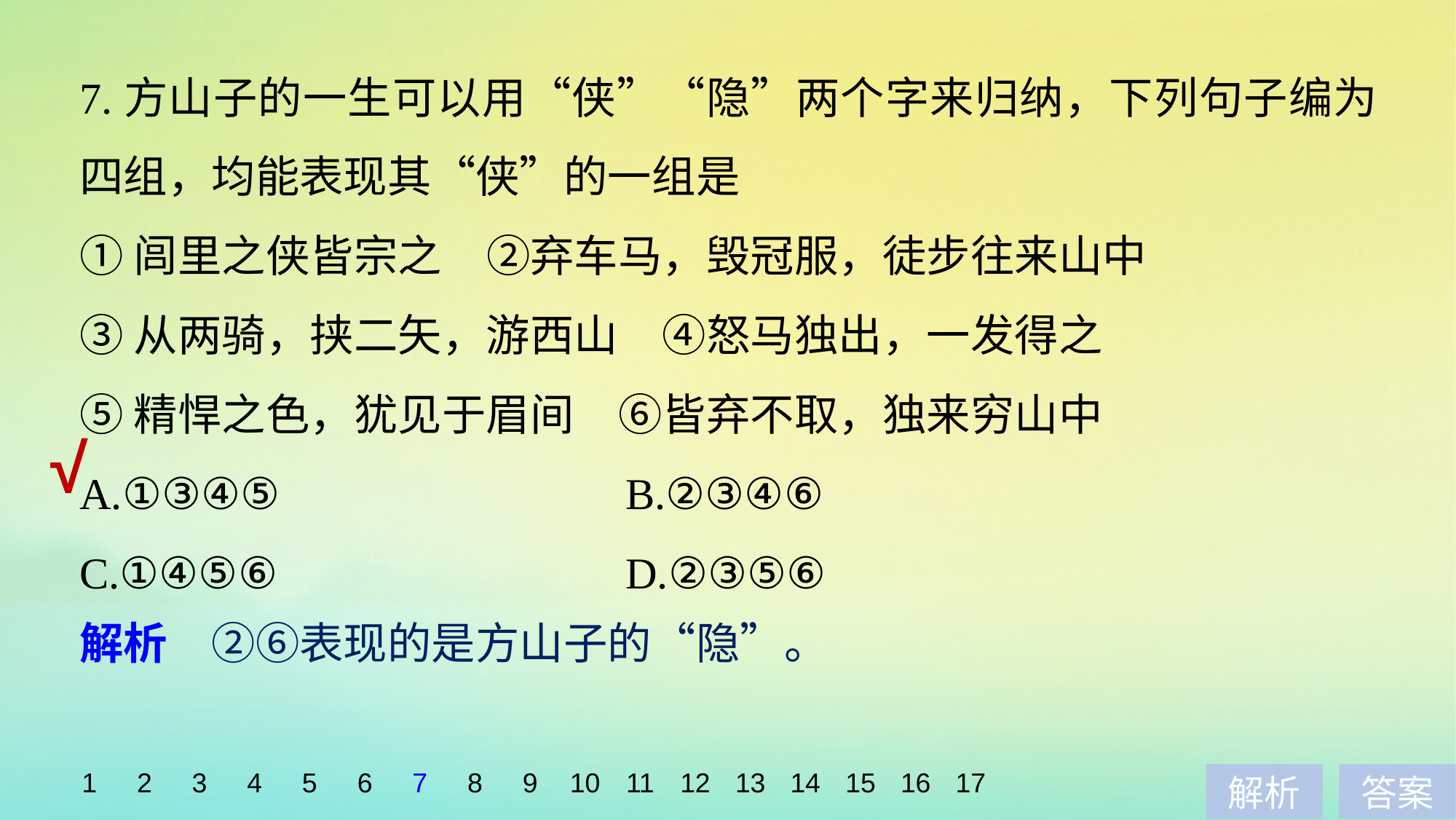

7.方山子的一生可以用“侠”“隐”两个字来归纳，下列句子编为四组，均能表现其“侠”的一组是
①闾里之侠皆宗之　②弃车马，毁冠服，徒步往来山中
③从两骑，挟二矢，游西山　④怒马独出，一发得之
⑤精悍之色，犹见于眉间　⑥皆弃不取，独来穷山中
A.①③④⑤  			B.②③④⑥
C.①④⑤⑥  			D.②③⑤⑥
√
解析　②⑥表现的是方山子的“隐”。
1
2
3
4
5
6
7
8
9
10
11
12
13
14
15
16
17
解析
答案